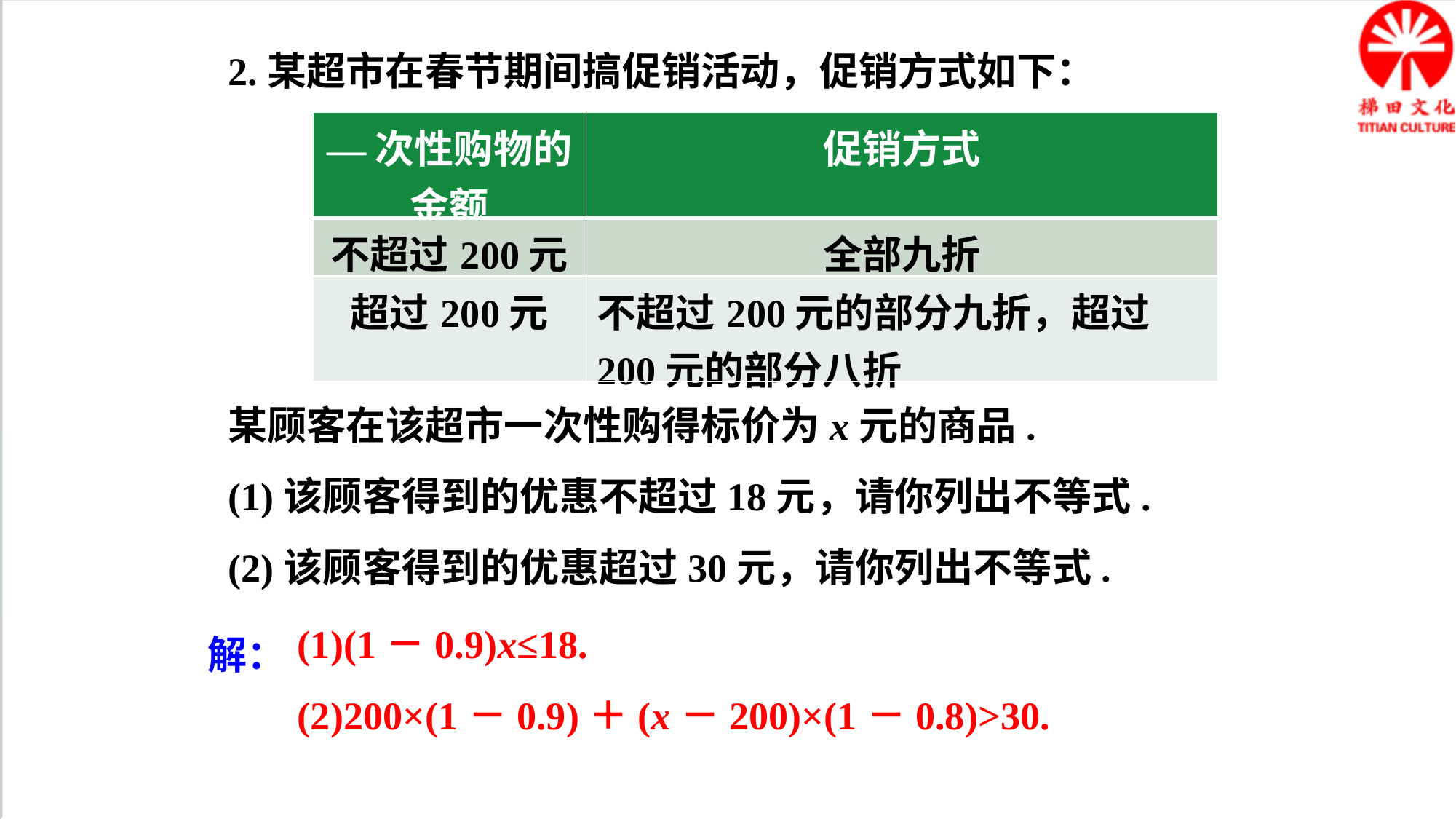

2.某超市在春节期间搞促销活动，促销方式如下：

某顾客在该超市一次性购得标价为x元的商品.
(1)该顾客得到的优惠不超过18元，请你列出不等式.
(2)该顾客得到的优惠超过30元，请你列出不等式.
| —次性购物的金额 | 促销方式 |
| --- | --- |
| 不超过200元 | 全部九折 |
| 超过200元 | 不超过200元的部分九折，超过200元的部分八折 |
(1)(1－0.9)x≤18.
(2)200×(1－0.9)＋(x－200)×(1－0.8)>30.
解：